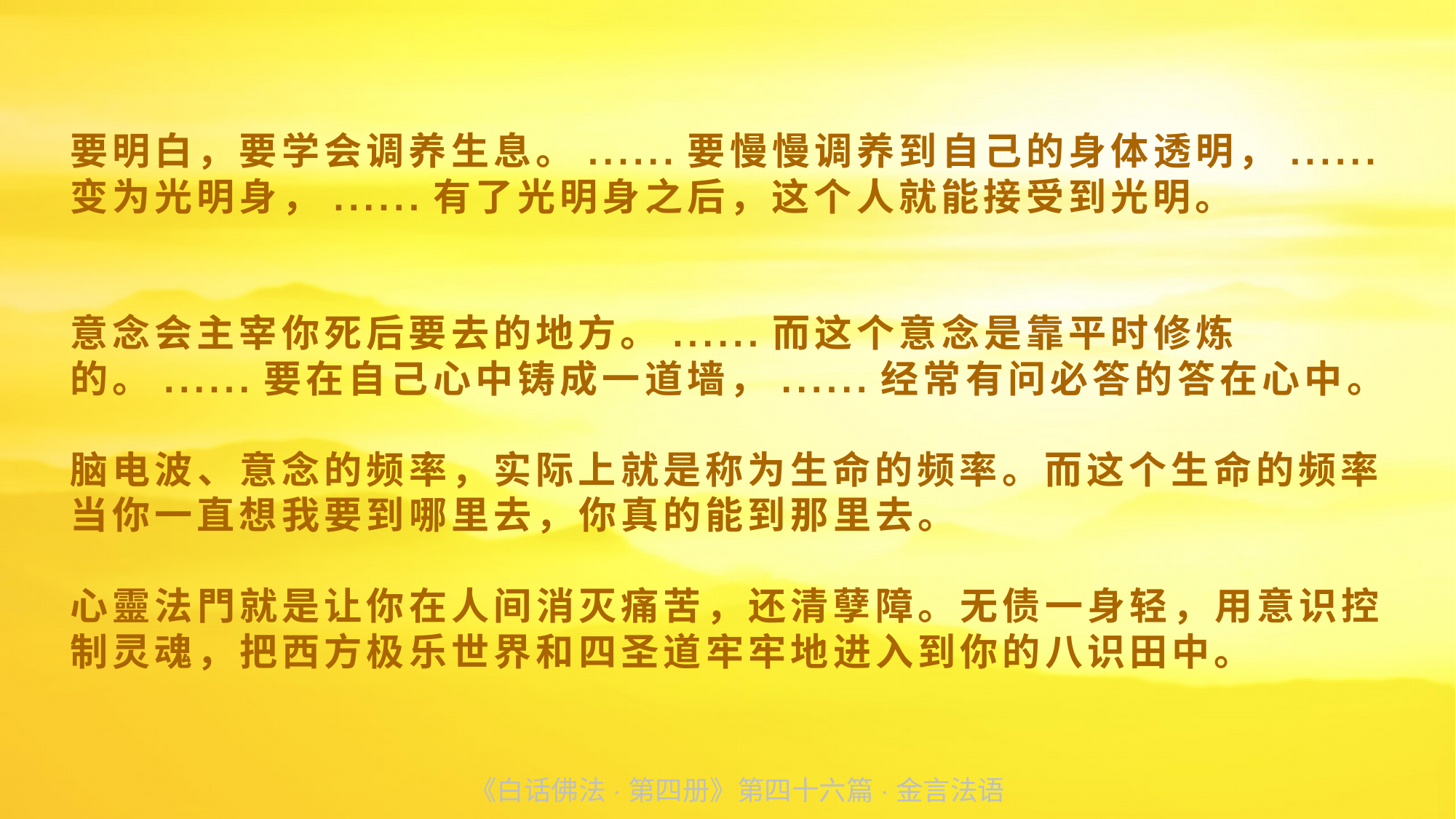

要明白，要学会调养生息。......要慢慢调养到自己的身体透明，......变为光明身，......有了光明身之后，这个人就能接受到光明。

意念会主宰你死后要去的地方。......而这个意念是靠平时修炼的。......要在自己心中铸成一道墙，......经常有问必答的答在心中。

脑电波、意念的频率，实际上就是称为生命的频率。而这个生命的频率当你一直想我要到哪里去，你真的能到那里去。

心靈法門就是让你在人间消灭痛苦，还清孽障。无债一身轻，用意识控制灵魂，把西方极乐世界和四圣道牢牢地进入到你的八识田中。
  《白话佛法·第四册》第四十六篇·金言法语